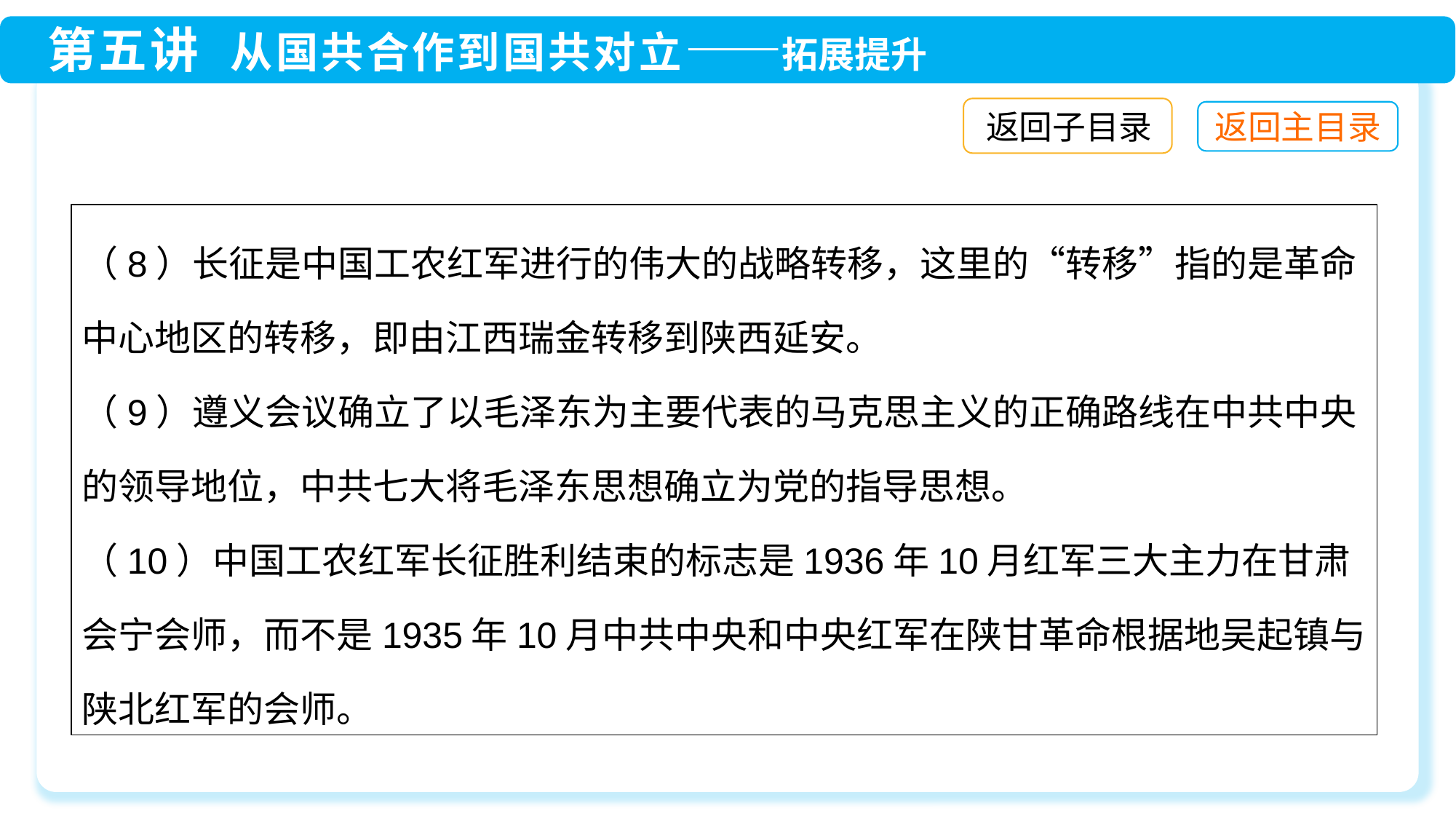

返回子目录
（8）长征是中国工农红军进行的伟大的战略转移，这里的“转移”指的是革命中心地区的转移，即由江西瑞金转移到陕西延安。
（9）遵义会议确立了以毛泽东为主要代表的马克思主义的正确路线在中共中央的领导地位，中共七大将毛泽东思想确立为党的指导思想。
（10）中国工农红军长征胜利结束的标志是1936年10月红军三大主力在甘肃会宁会师，而不是1935年10月中共中央和中央红军在陕甘革命根据地吴起镇与陕北红军的会师。